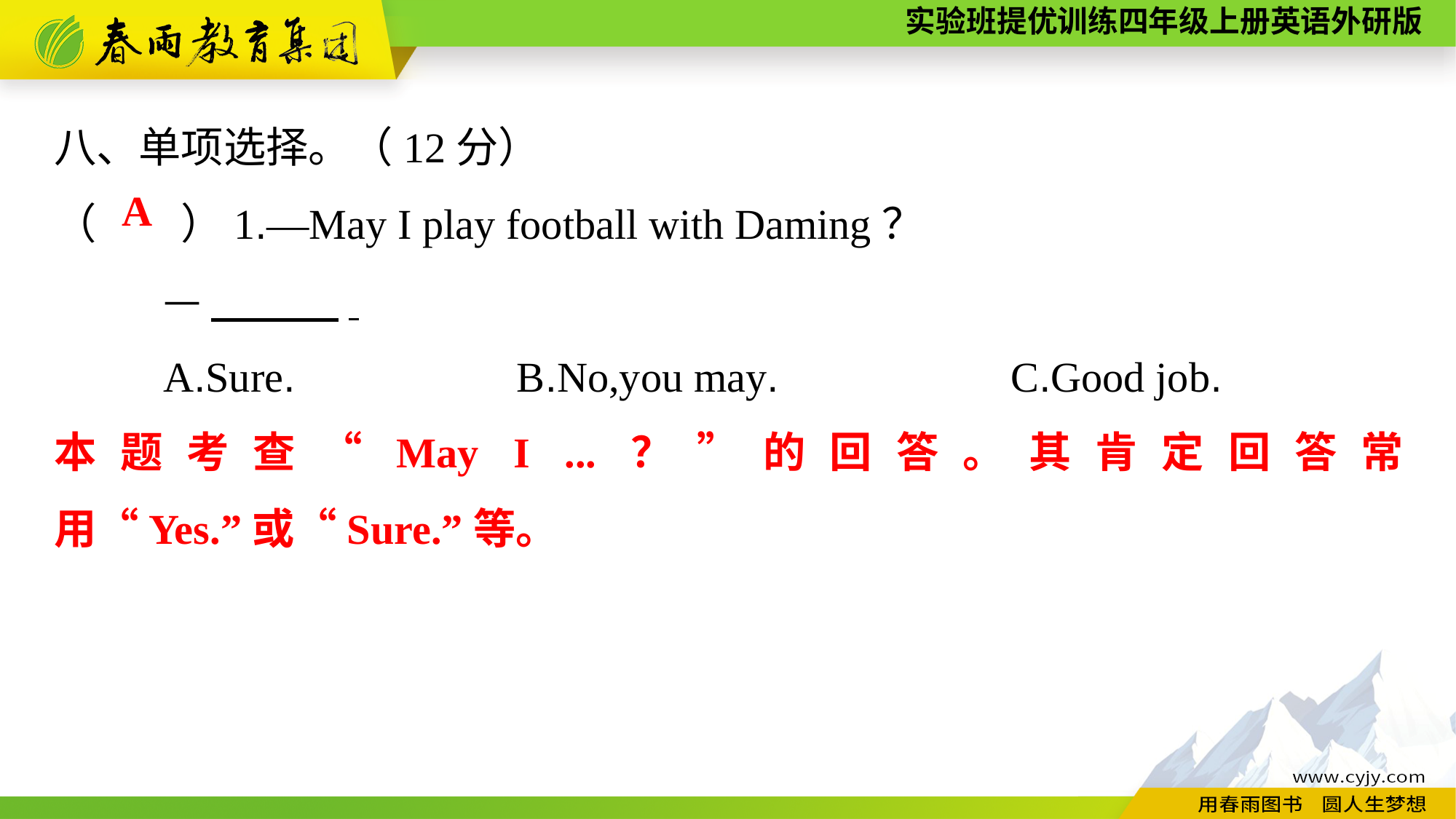

八、单项选择。（12分）
（　　）1.—May I play football with Daming？
	—　　　.
	A.Sure.                     B.No,you may.                      C.Good job.
A
本题考查“May I ...？”的回答。其肯定回答常用“Yes.”或“Sure.”等。